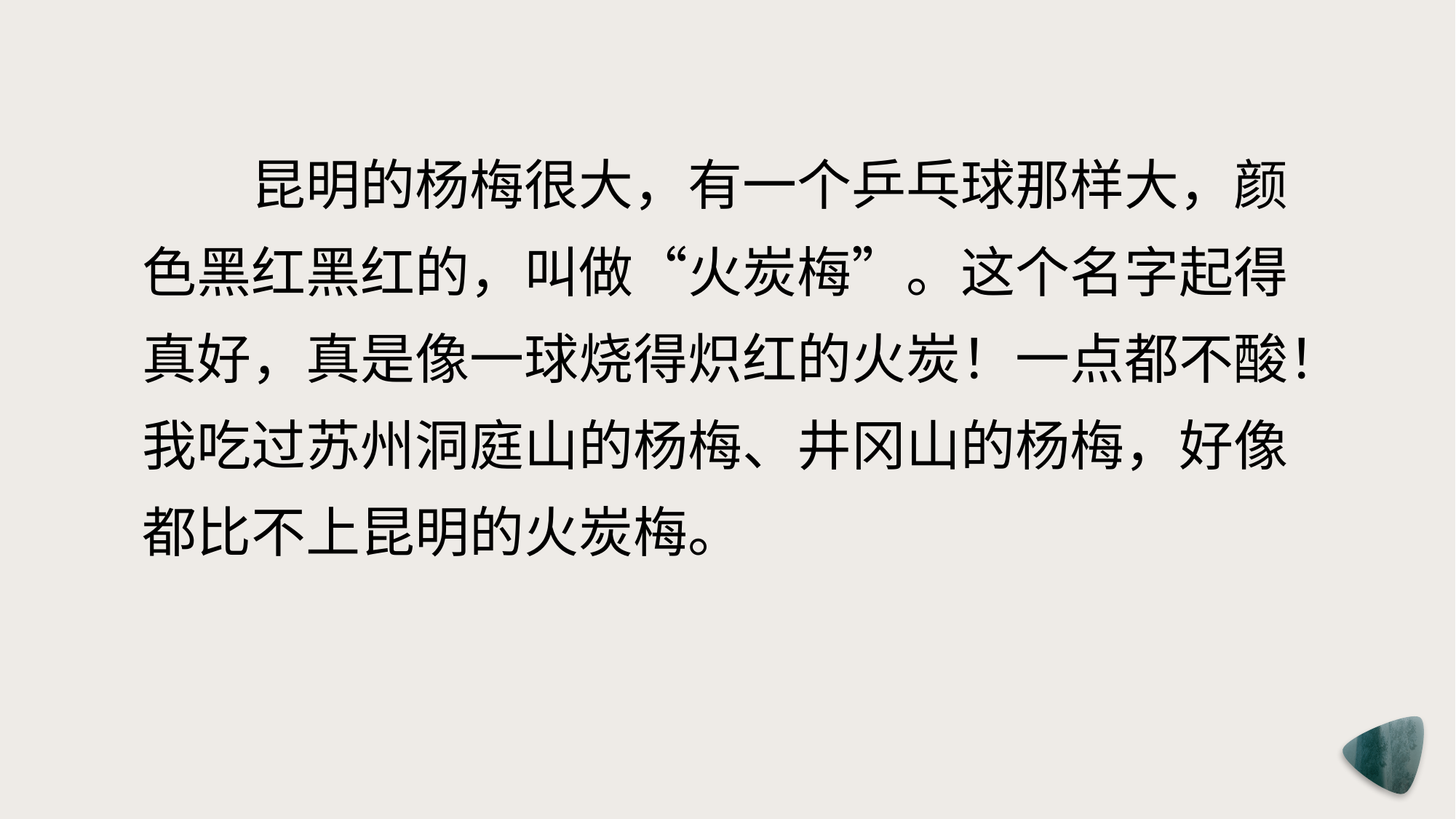

昆明的杨梅很大，有一个乒乓球那样大，颜色黑红黑红的，叫做“火炭梅”。这个名字起得真好，真是像一球烧得炽红的火炭！一点都不酸！我吃过苏州洞庭山的杨梅、井冈山的杨梅，好像都比不上昆明的火炭梅。